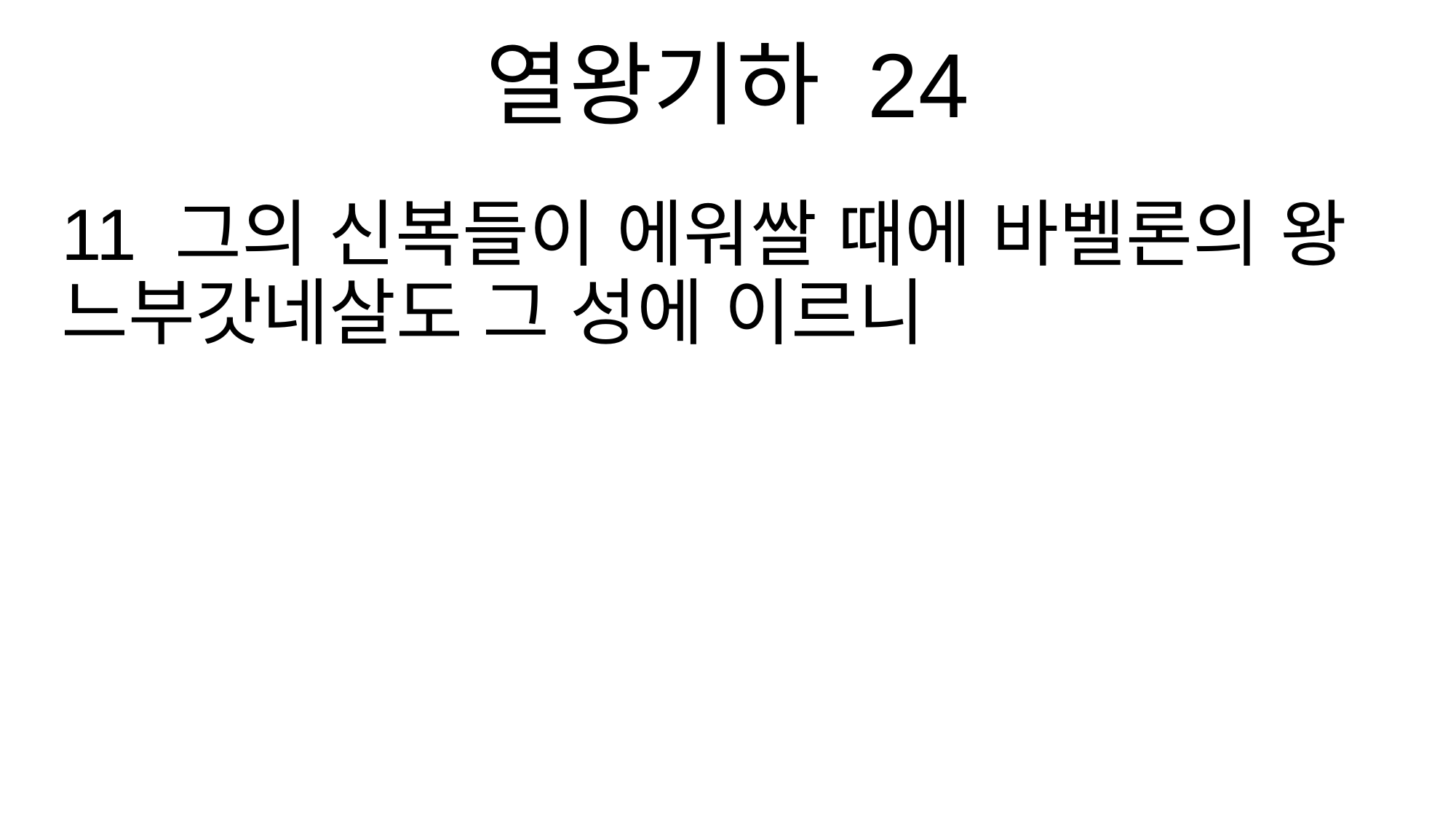

열왕기하 24
11 그의 신복들이 에워쌀 때에 바벨론의 왕 느부갓네살도 그 성에 이르니